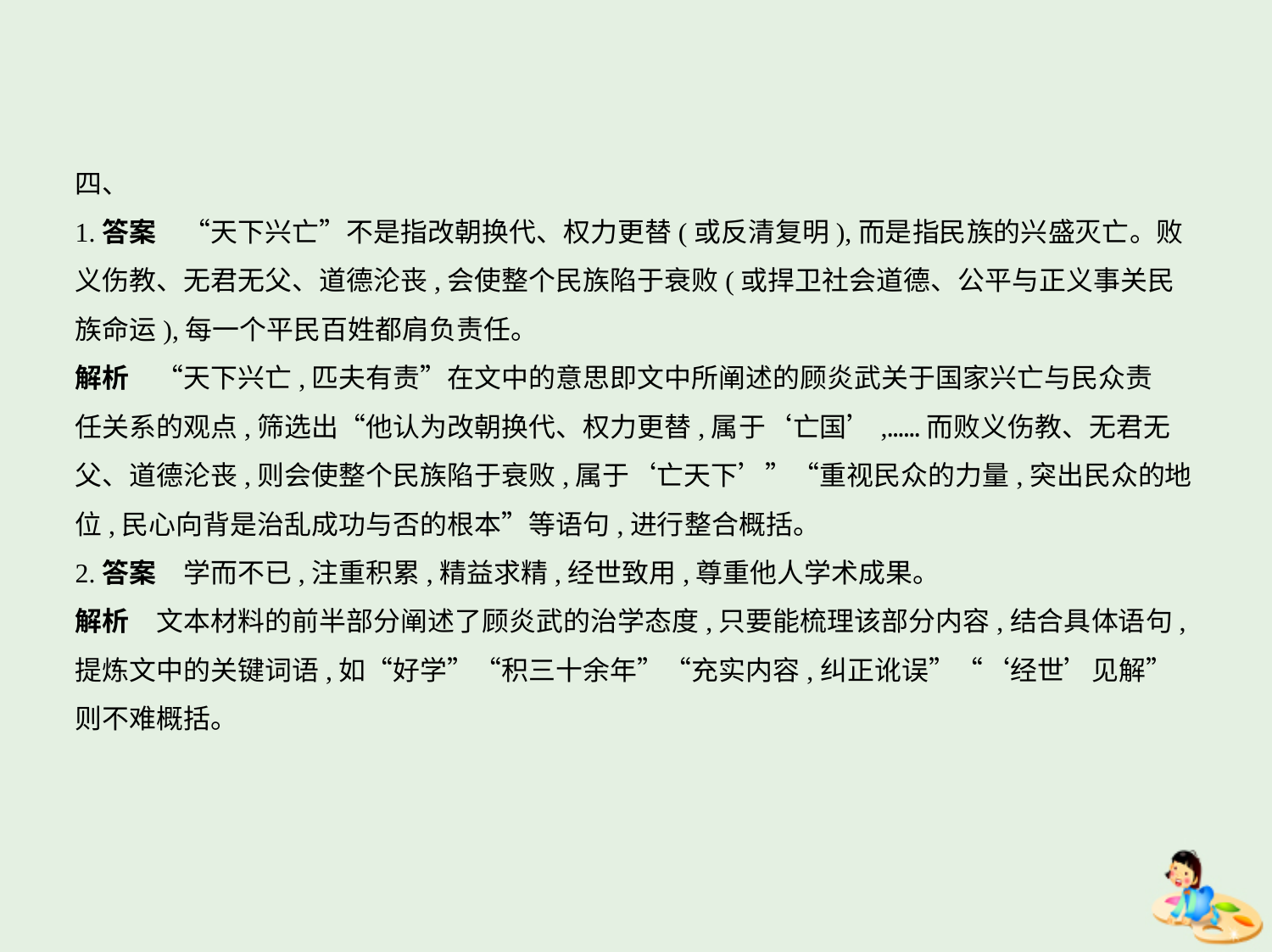

四、
1.答案　“天下兴亡”不是指改朝换代、权力更替(或反清复明),而是指民族的兴盛灭亡。败
义伤教、无君无父、道德沦丧,会使整个民族陷于衰败(或捍卫社会道德、公平与正义事关民
族命运),每一个平民百姓都肩负责任。
解析　“天下兴亡,匹夫有责”在文中的意思即文中所阐述的顾炎武关于国家兴亡与民众责
任关系的观点,筛选出“他认为改朝换代、权力更替,属于‘亡国’,……而败义伤教、无君无
父、道德沦丧,则会使整个民族陷于衰败,属于‘亡天下’”“重视民众的力量,突出民众的地
位,民心向背是治乱成功与否的根本”等语句,进行整合概括。
2.答案　学而不已,注重积累,精益求精,经世致用,尊重他人学术成果。
解析　文本材料的前半部分阐述了顾炎武的治学态度,只要能梳理该部分内容,结合具体语句,
提炼文中的关键词语,如“好学”“积三十余年”“充实内容,纠正讹误”“‘经世’见解”
则不难概括。